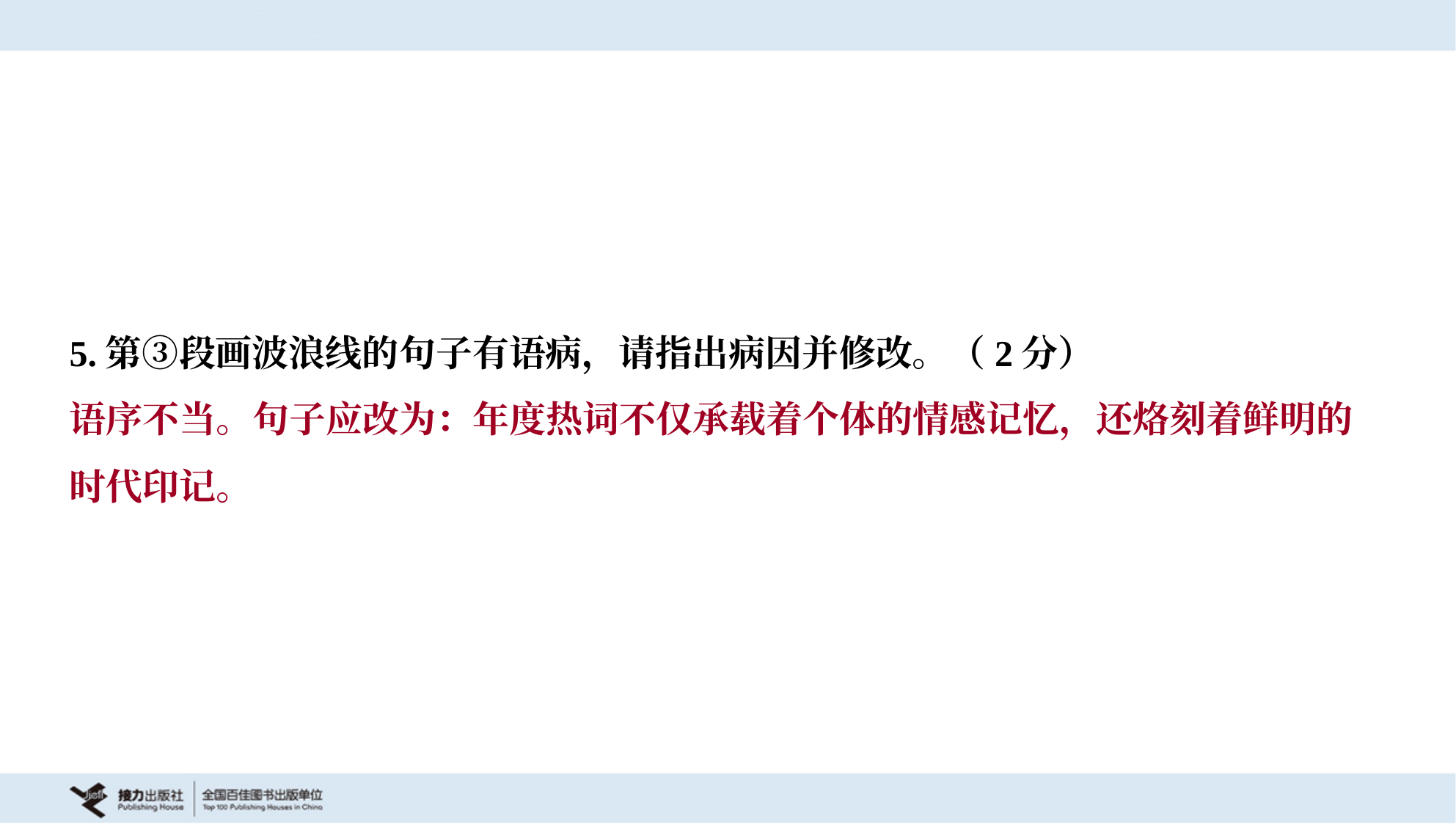

5.第③段画波浪线的句子有语病，请指出病因并修改。（2分）
语序不当。句子应改为：年度热词不仅承载着个体的情感记忆，还烙刻着鲜明的
时代印记。